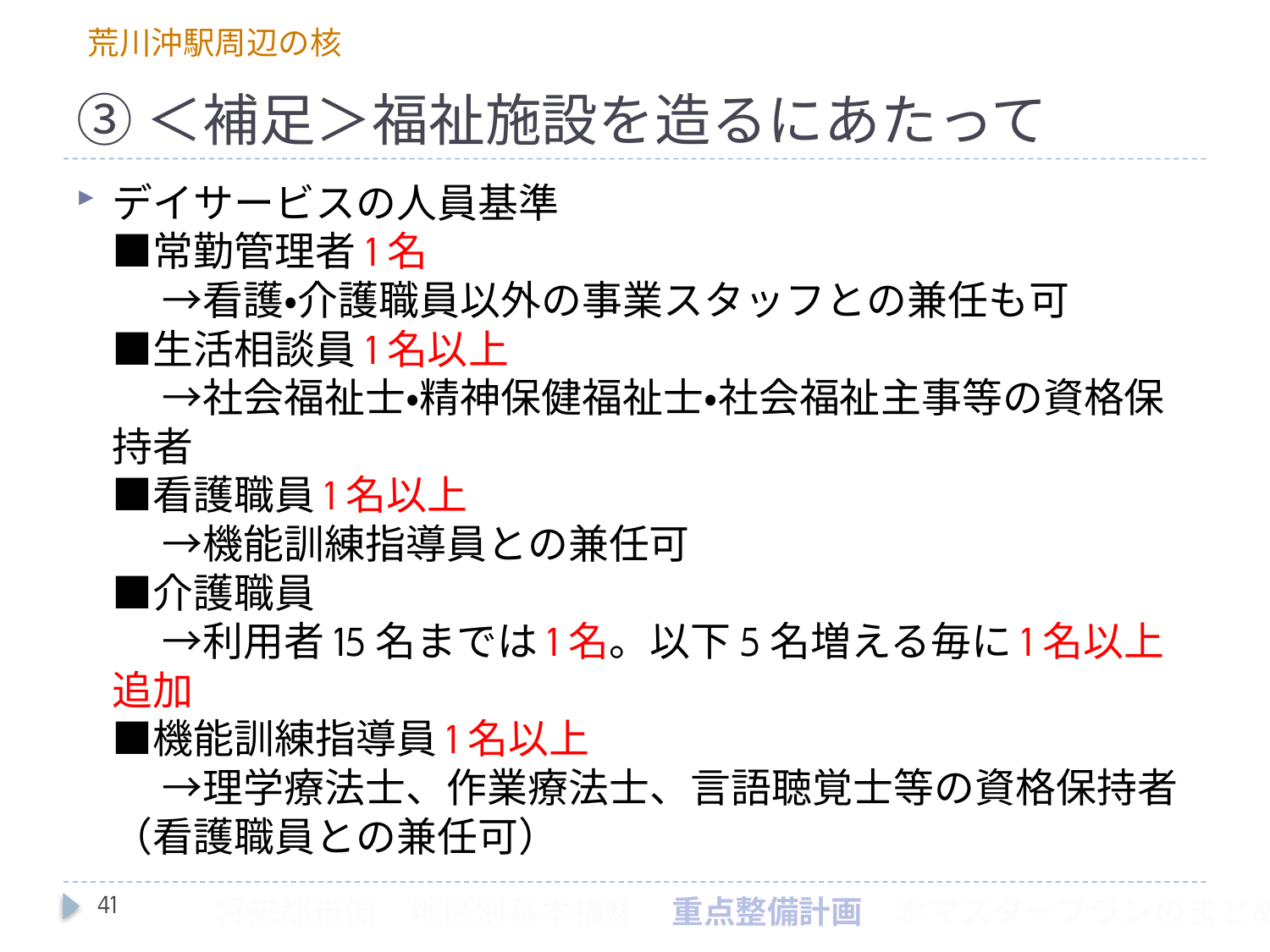

荒川沖駅周辺の核
# ③＜補足＞福祉施設を造るにあたって
デイサービスの人員基準
■常勤管理者1名
　 →看護・介護職員以外の事業スタッフとの兼任も可
■生活相談員1名以上
　 →社会福祉士・精神保健福祉士・社会福祉主事等の資格保持者
■看護職員1名以上
　 →機能訓練指導員との兼任可
■介護職員
　 →利用者15名までは1名。以下5名増える毎に1名以上追加
■機能訓練指導員1名以上
　 →理学療法士、作業療法士、言語聴覚士等の資格保持者
（看護職員との兼任可）
41
　将来都市像　地区別基本構想　重点整備計画　本マスタープランのまとめ